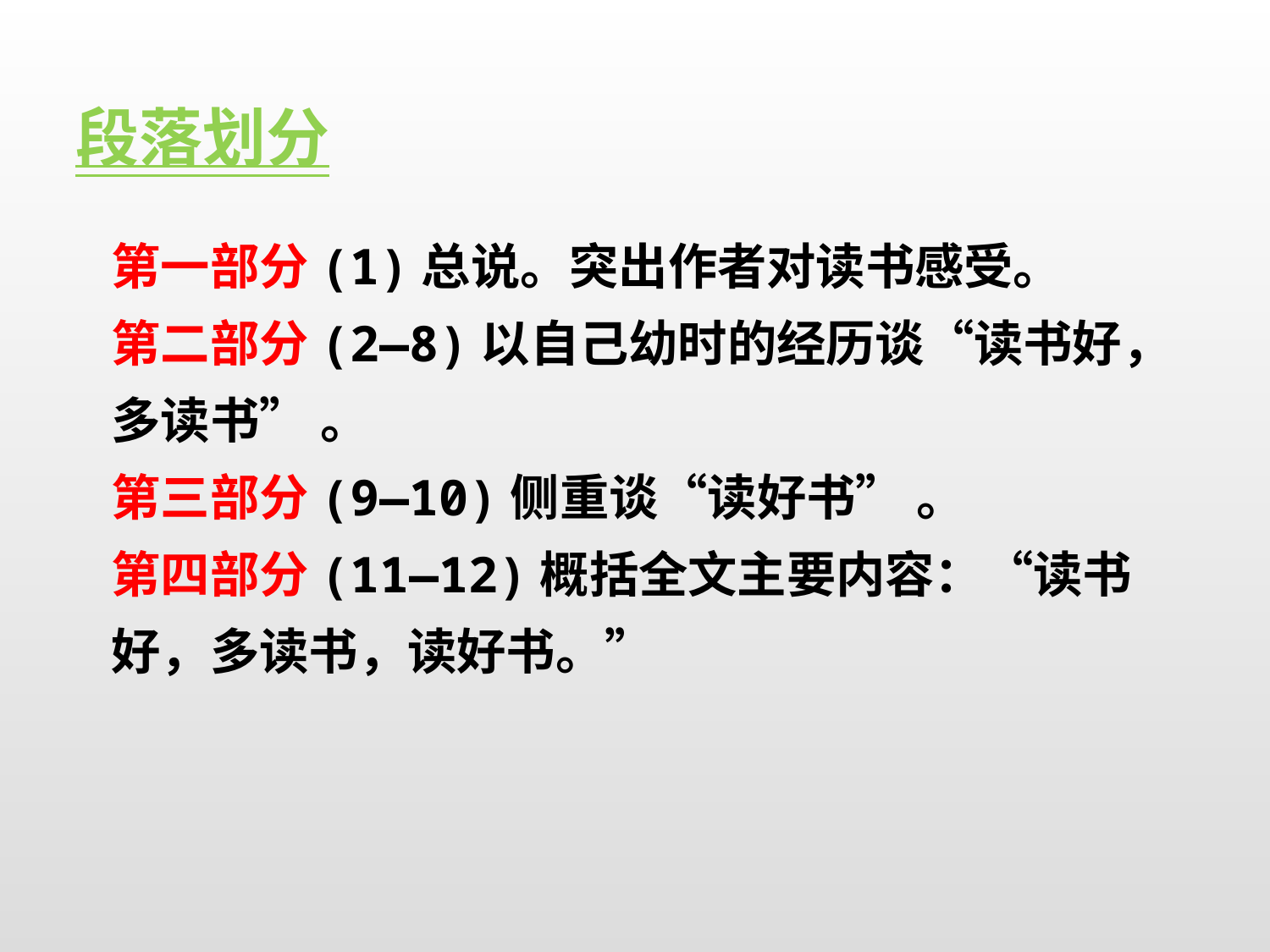

段落划分
第一部分(1)总说。突出作者对读书感受。
第二部分(2—8)以自己幼时的经历谈“读书好，多读书” 。
第三部分(9—10)侧重谈“读好书” 。
第四部分(11—12)概括全文主要内容：“读书好，多读书，读好书。”